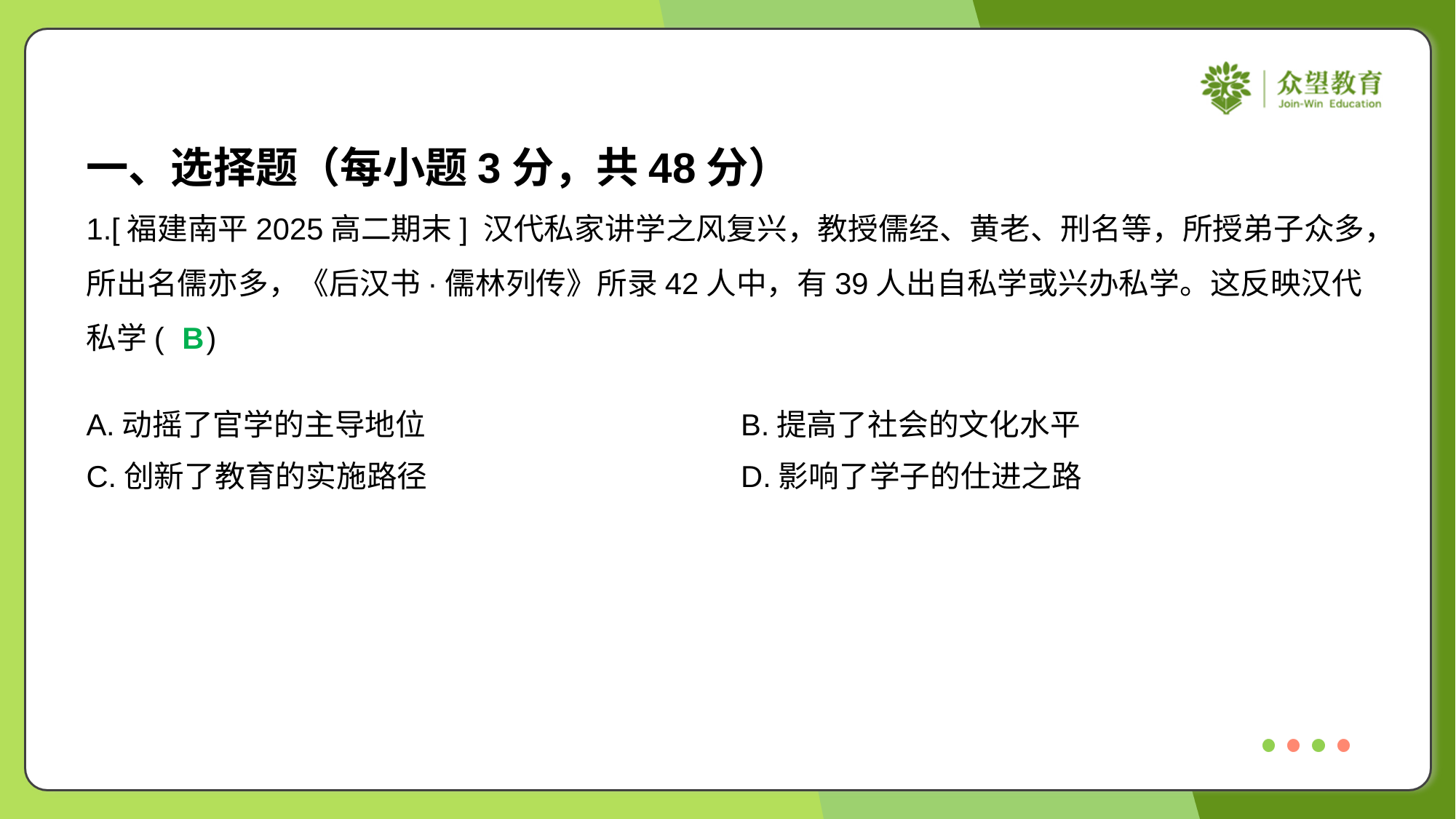

一、选择题（每小题3分，共48分）
1.[福建南平2025高二期末] 汉代私家讲学之风复兴，教授儒经、黄老、刑名等，所授弟子众多，
所出名儒亦多，《后汉书·儒林列传》所录42人中，有39人出自私学或兴办私学。这反映汉代
私学(     )
B
A.动摇了官学的主导地位	B.提高了社会的文化水平
C.创新了教育的实施路径	D.影响了学子的仕进之路